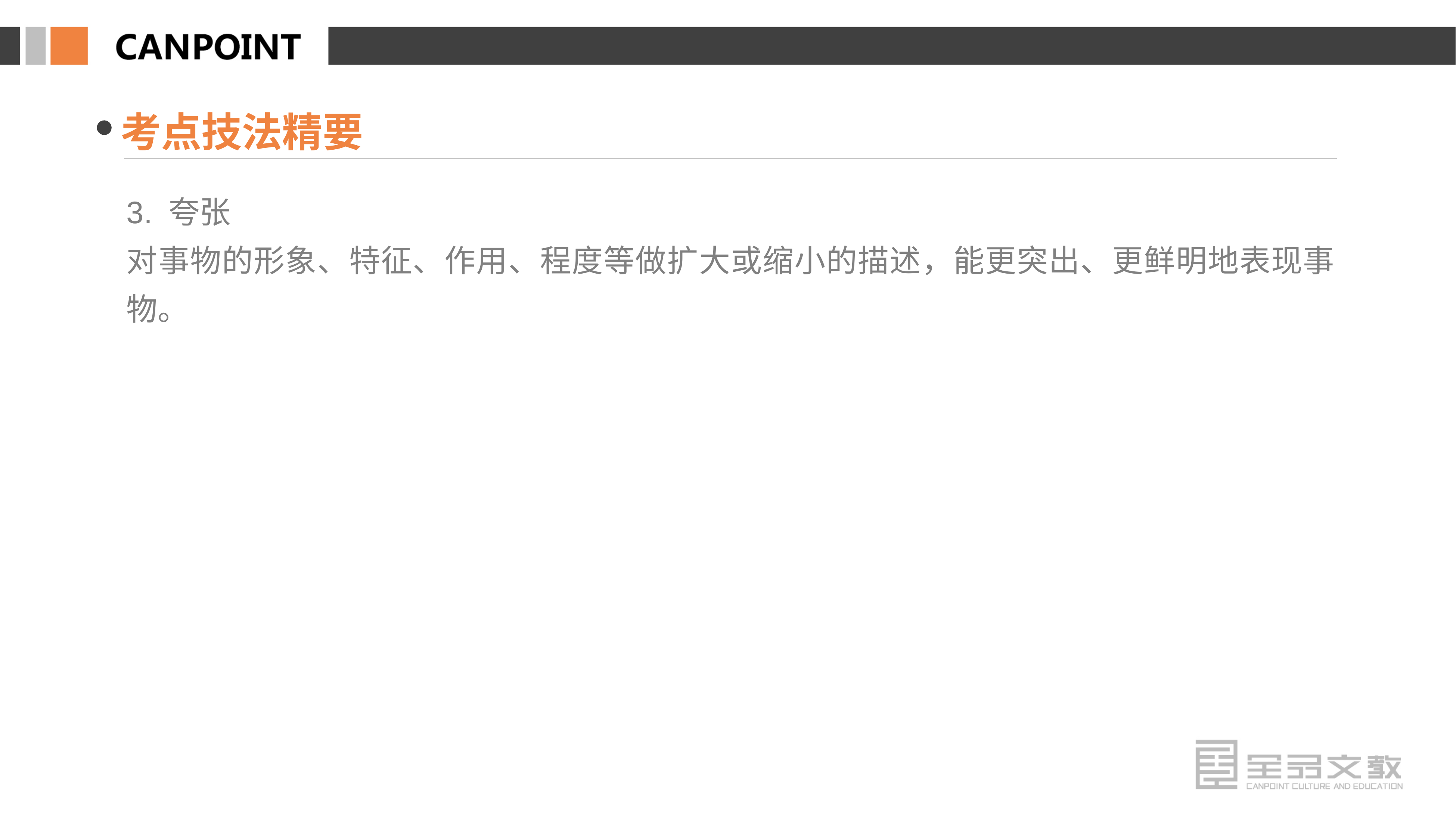

考点技法精要

3. 夸张
对事物的形象、特征、作用、程度等做扩大或缩小的描述，能更突出、更鲜明地表现事物。